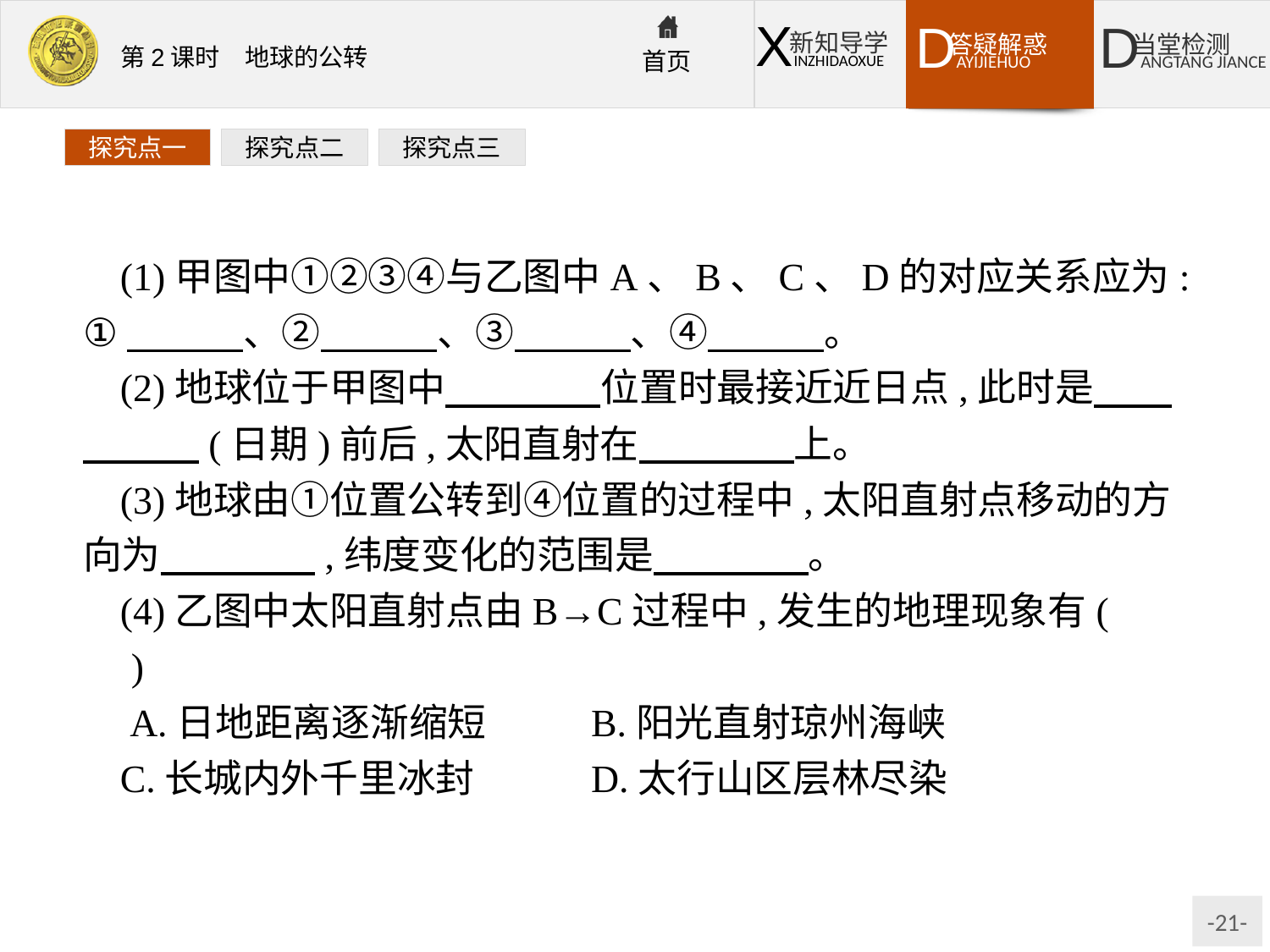

探究点一
探究点二
探究点三
(1)甲图中①②③④与乙图中A、B、C、D的对应关系应为:①　　　、②　　　、③　　　、④　　　。
(2)地球位于甲图中　　　　位置时最接近近日点,此时是　　　　　(日期)前后,太阳直射在　　　　上。
(3)地球由①位置公转到④位置的过程中,太阳直射点移动的方向为　　　　,纬度变化的范围是　　　　。
(4)乙图中太阳直射点由B→C过程中,发生的地理现象有(　　)
 A.日地距离逐渐缩短	B.阳光直射琼州海峡
C.长城内外千里冰封	D.太行山区层林尽染